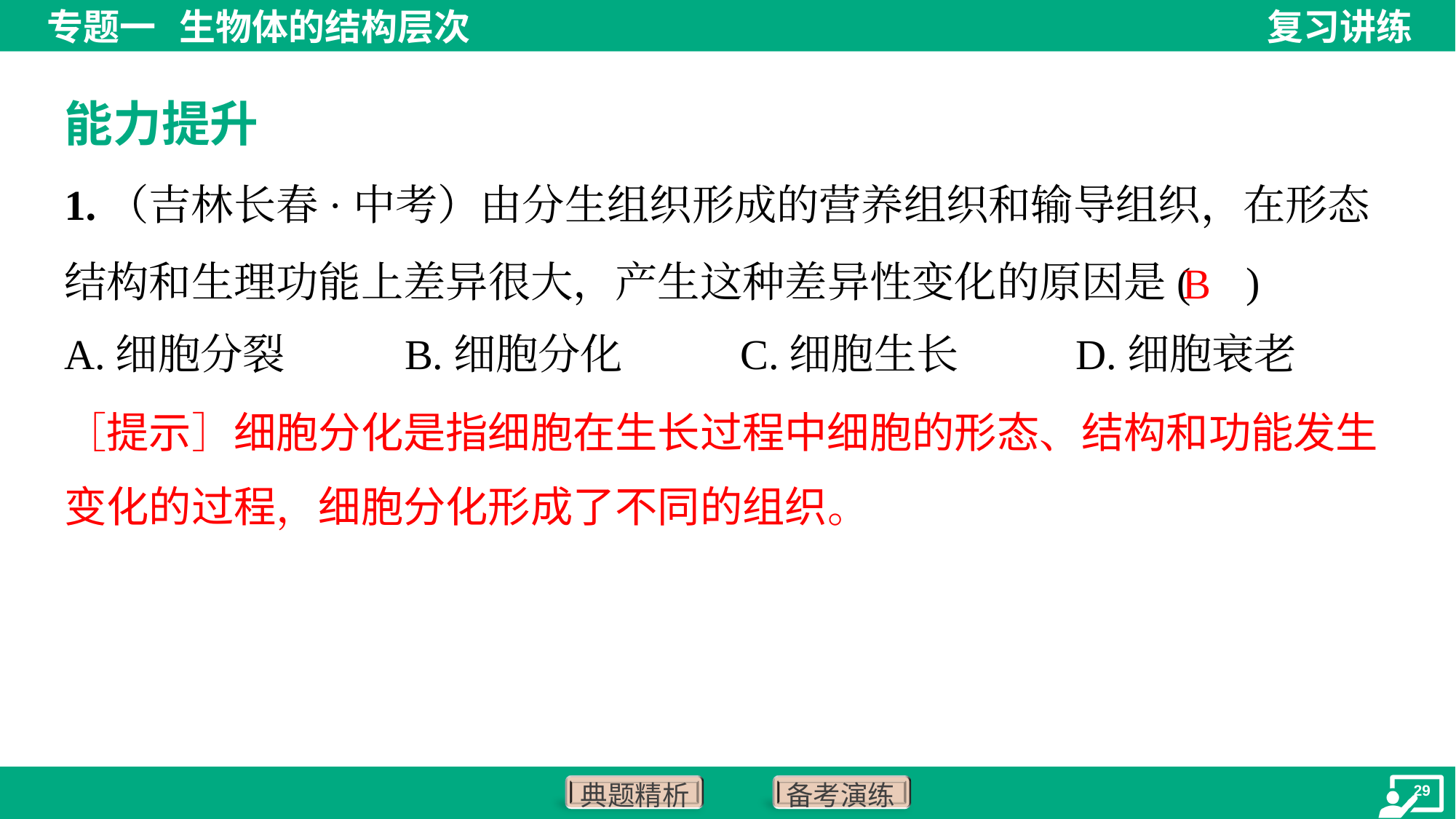

能力提升
1.（吉林长春·中考）由分生组织形成的营养组织和输导组织，在形态结构和生理功能上差异很大，产生这种差异性变化的原因是(     )
B
A.细胞分裂	B.细胞分化	C.细胞生长	D.细胞衰老
［提示］细胞分化是指细胞在生长过程中细胞的形态、结构和功能发生
变化的过程，细胞分化形成了不同的组织。